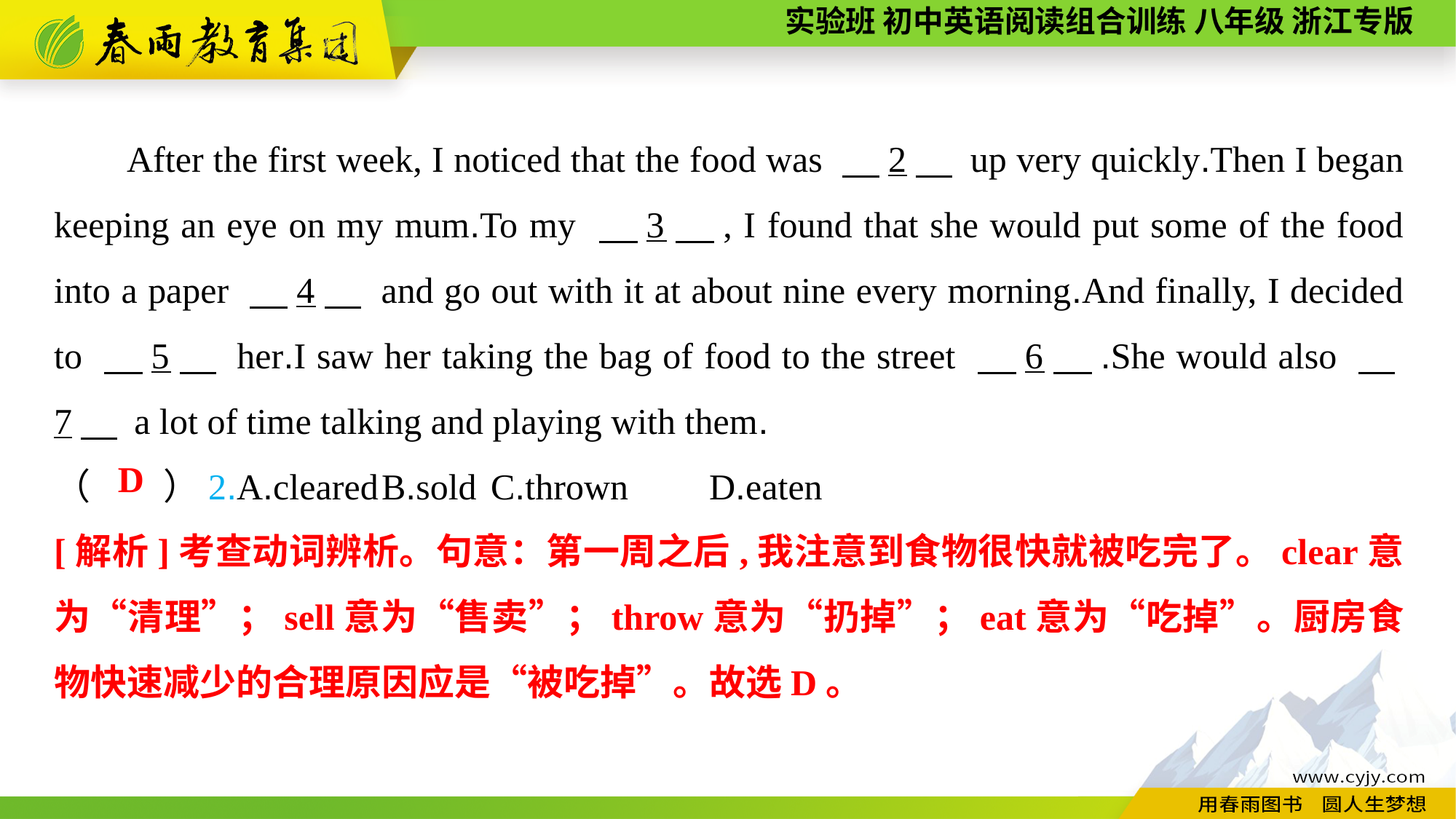

After the first week, I noticed that the food was 　2　 up very quickly.Then I began keeping an eye on my mum.To my 　3　, I found that she would put some of the food into a paper 　4　 and go out with it at about nine every morning.And finally, I decided to 　5　 her.I saw her taking the bag of food to the street 　6　.She would also 　7　 a lot of time talking and playing with them.
（　　）2.A.cleared	B.sold	C.thrown	D.eaten
D
[解析]考查动词辨析。句意：第一周之后,我注意到食物很快就被吃完了。clear意为“清理”；sell意为“售卖”；throw意为“扔掉”；eat意为“吃掉”。厨房食物快速减少的合理原因应是“被吃掉”。故选D。